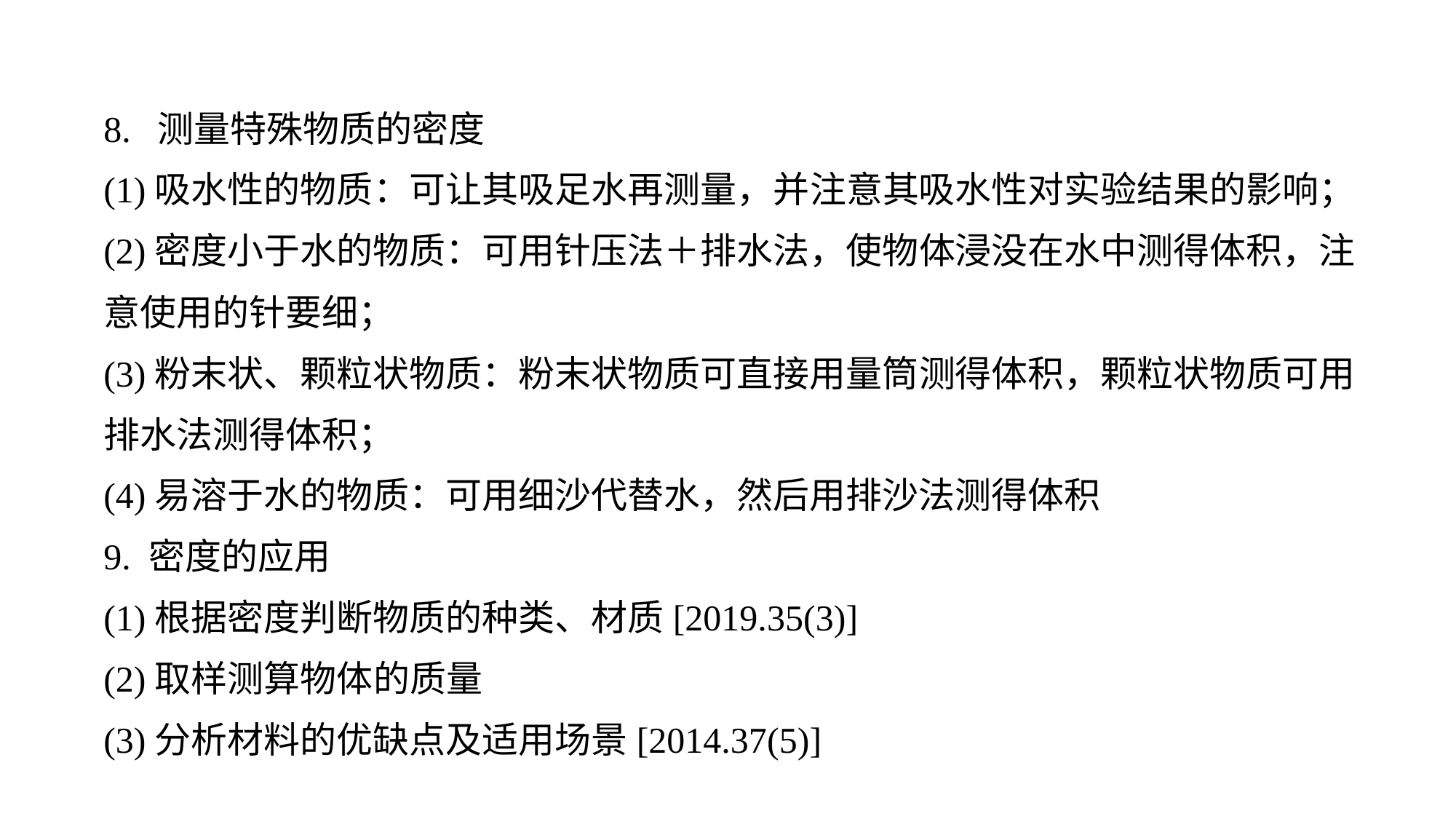

8.  测量特殊物质的密度
(1)吸水性的物质：可让其吸足水再测量，并注意其吸水性对实验结果的影响；
(2)密度小于水的物质：可用针压法＋排水法，使物体浸没在水中测得体积，注意使用的针要细；
(3)粉末状、颗粒状物质：粉末状物质可直接用量筒测得体积，颗粒状物质可用排水法测得体积；
(4)易溶于水的物质：可用细沙代替水，然后用排沙法测得体积
9. 密度的应用
(1)根据密度判断物质的种类、材质[2019.35(3)]
(2)取样测算物体的质量
(3)分析材料的优缺点及适用场景[2014.37(5)]